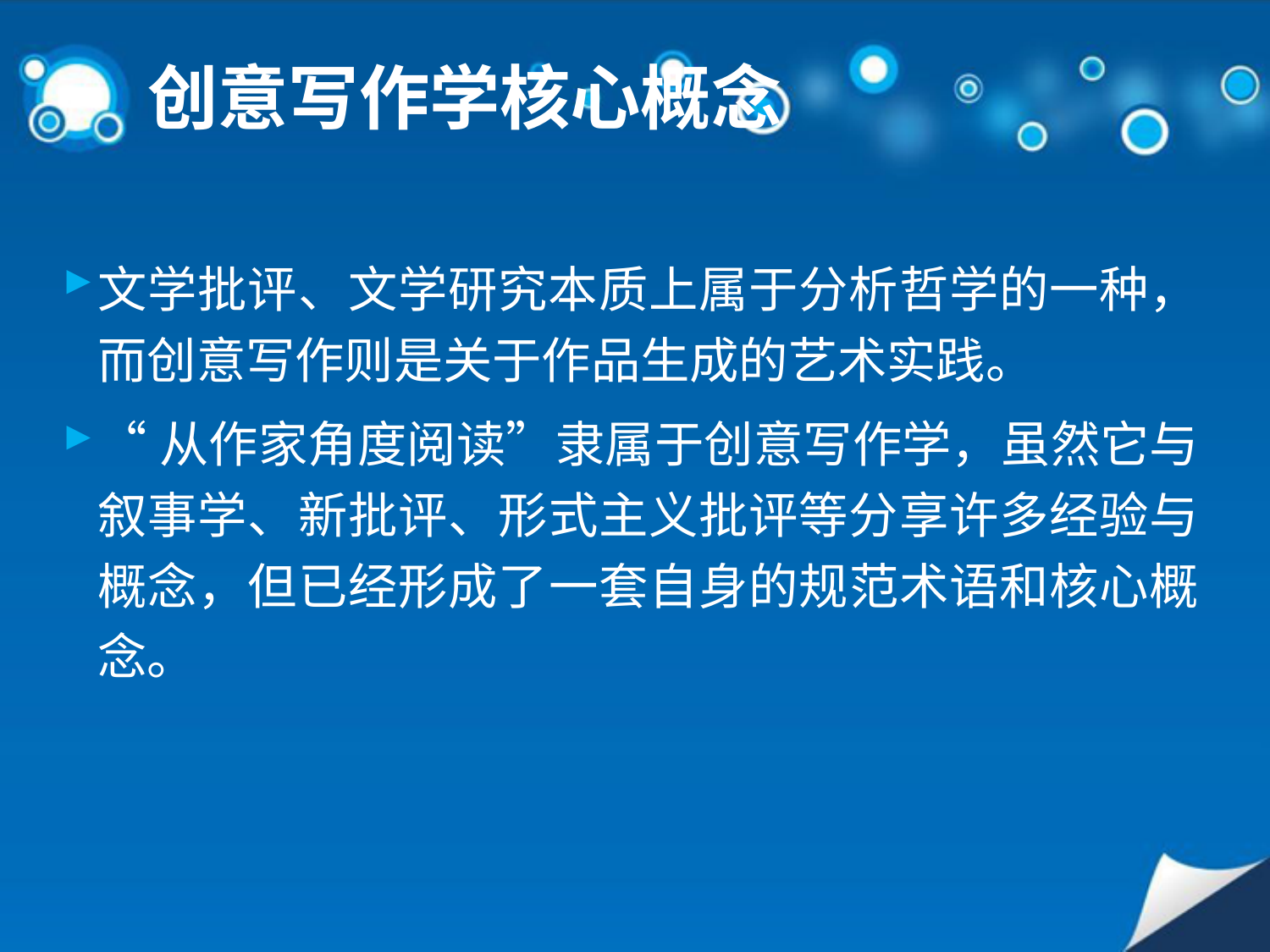

# 创意写作学核心概念
文学批评、文学研究本质上属于分析哲学的一种，而创意写作则是关于作品生成的艺术实践。
“从作家角度阅读”隶属于创意写作学，虽然它与叙事学、新批评、形式主义批评等分享许多经验与概念，但已经形成了一套自身的规范术语和核心概念。